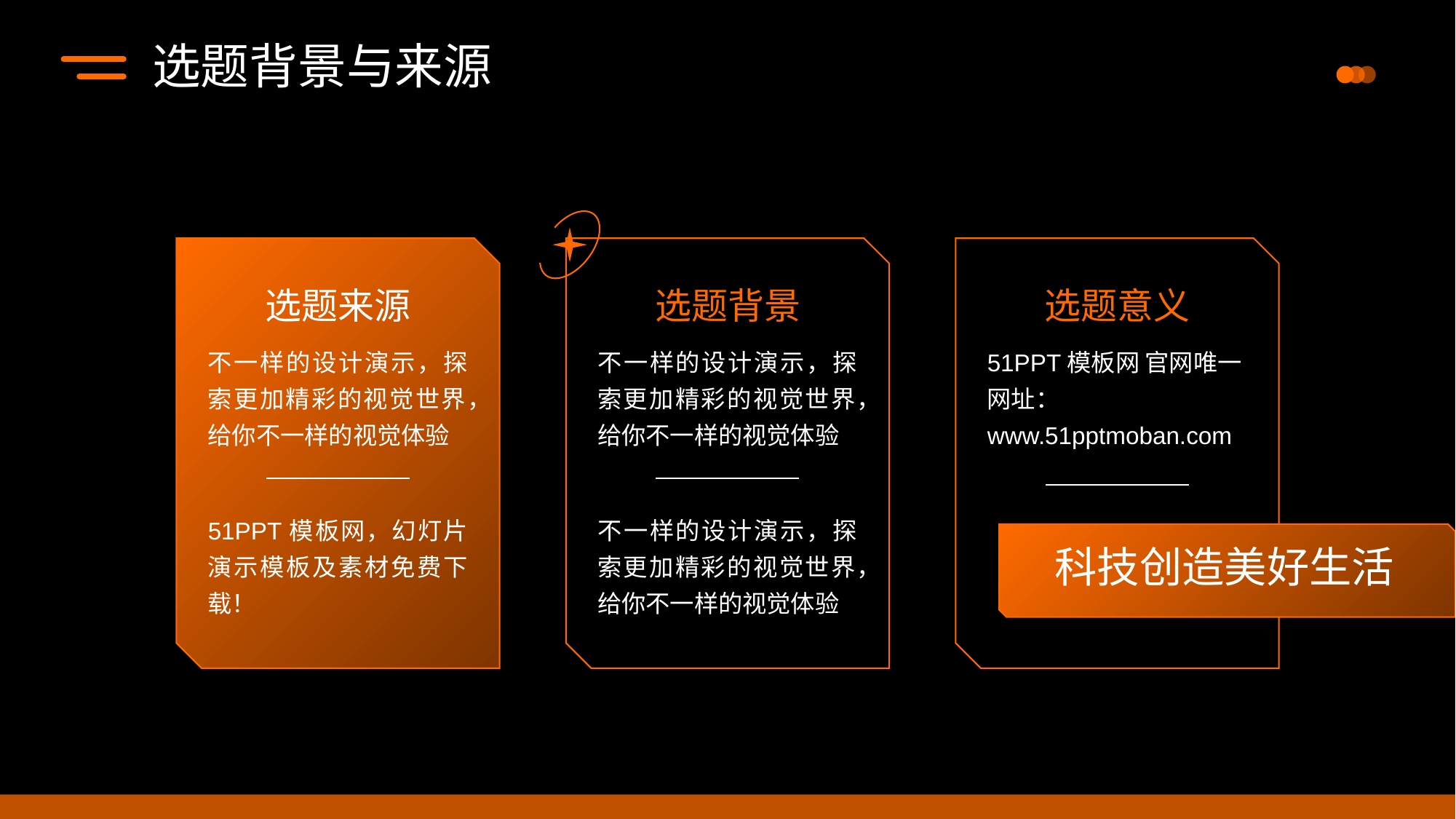

选题背景与来源

选题来源
不一样的设计演示，探索更加精彩的视觉世界，给你不一样的视觉体验
51PPT模板网，幻灯片演示模板及素材免费下载！

选题背景
不一样的设计演示，探索更加精彩的视觉世界，给你不一样的视觉体验
不一样的设计演示，探索更加精彩的视觉世界，给你不一样的视觉体验

选题意义
51PPT模板网 官网唯一网址：www.51pptmoban.com

科技创造美好生活